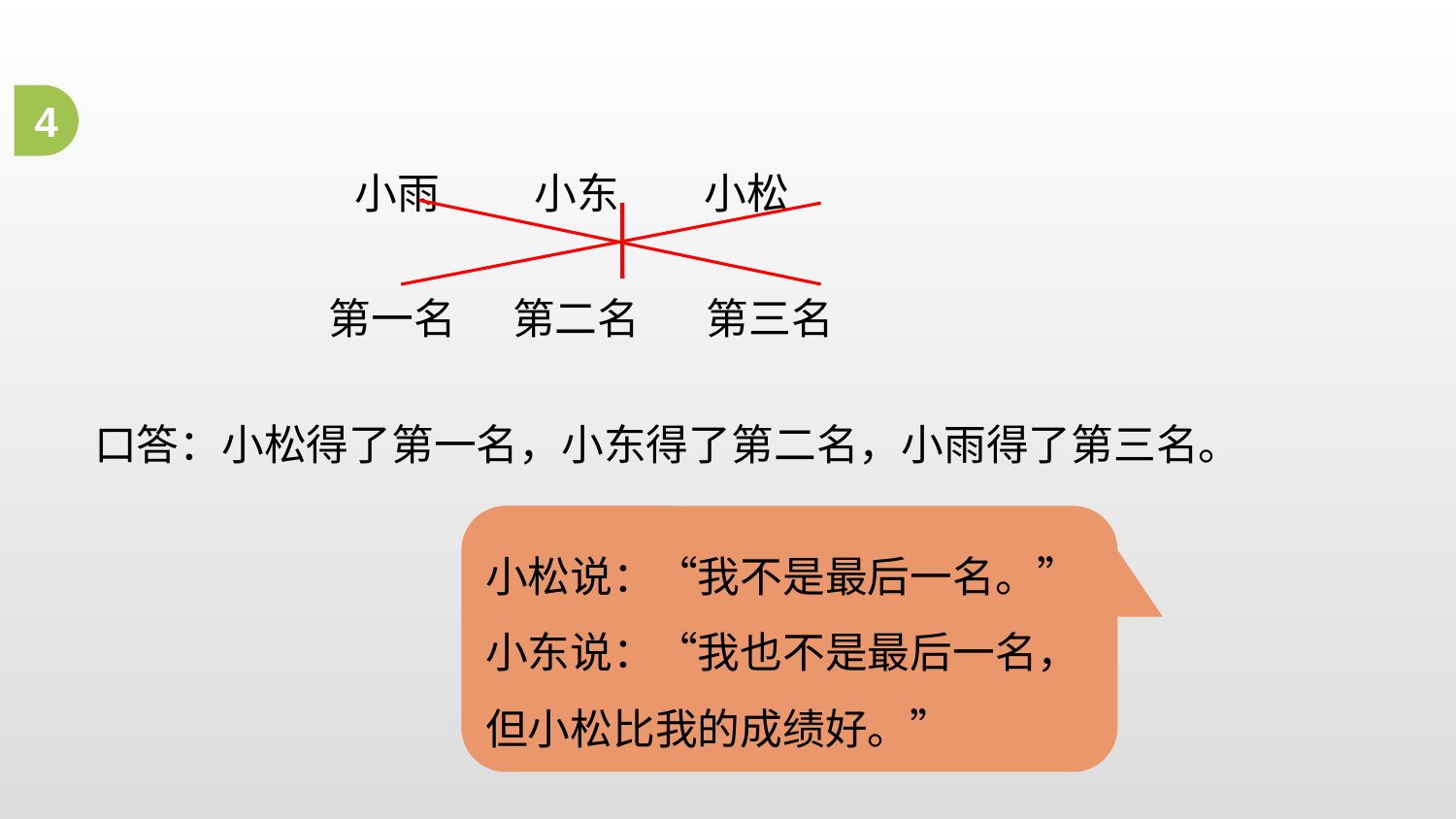

4
小雨          小东         小松
第一名      第二名       第三名

口答：小松得了第一名，小东得了第二名，小雨得了第三名。
小松说：“我不是最后一名。”小东说：“我也不是最后一名，但小松比我的成绩好。”